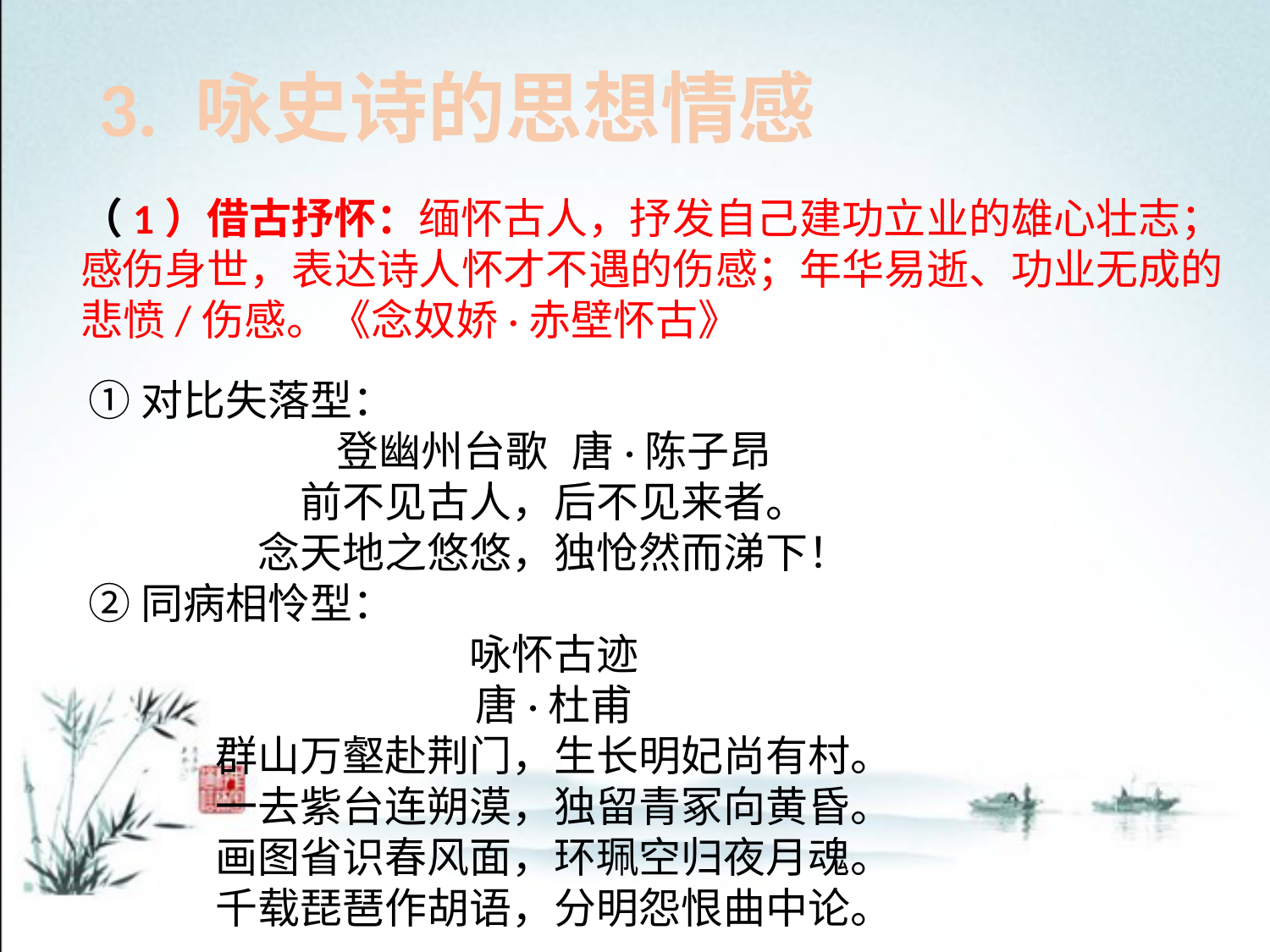

3. 咏史诗的思想情感
（1）借古抒怀：缅怀古人，抒发自己建功立业的雄心壮志；感伤身世，表达诗人怀才不遇的伤感；年华易逝、功业无成的悲愤/伤感。《念奴娇·赤壁怀古》
①对比失落型：
登幽州台歌  唐·陈子昂
前不见古人，后不见来者。
念天地之悠悠，独怆然而涕下！
②同病相怜型：
咏怀古迹
唐·杜甫
群山万壑赴荆门，生长明妃尚有村。
一去紫台连朔漠，独留青冢向黄昏。
画图省识春风面，环珮空归夜月魂。
千载琵琶作胡语，分明怨恨曲中论。